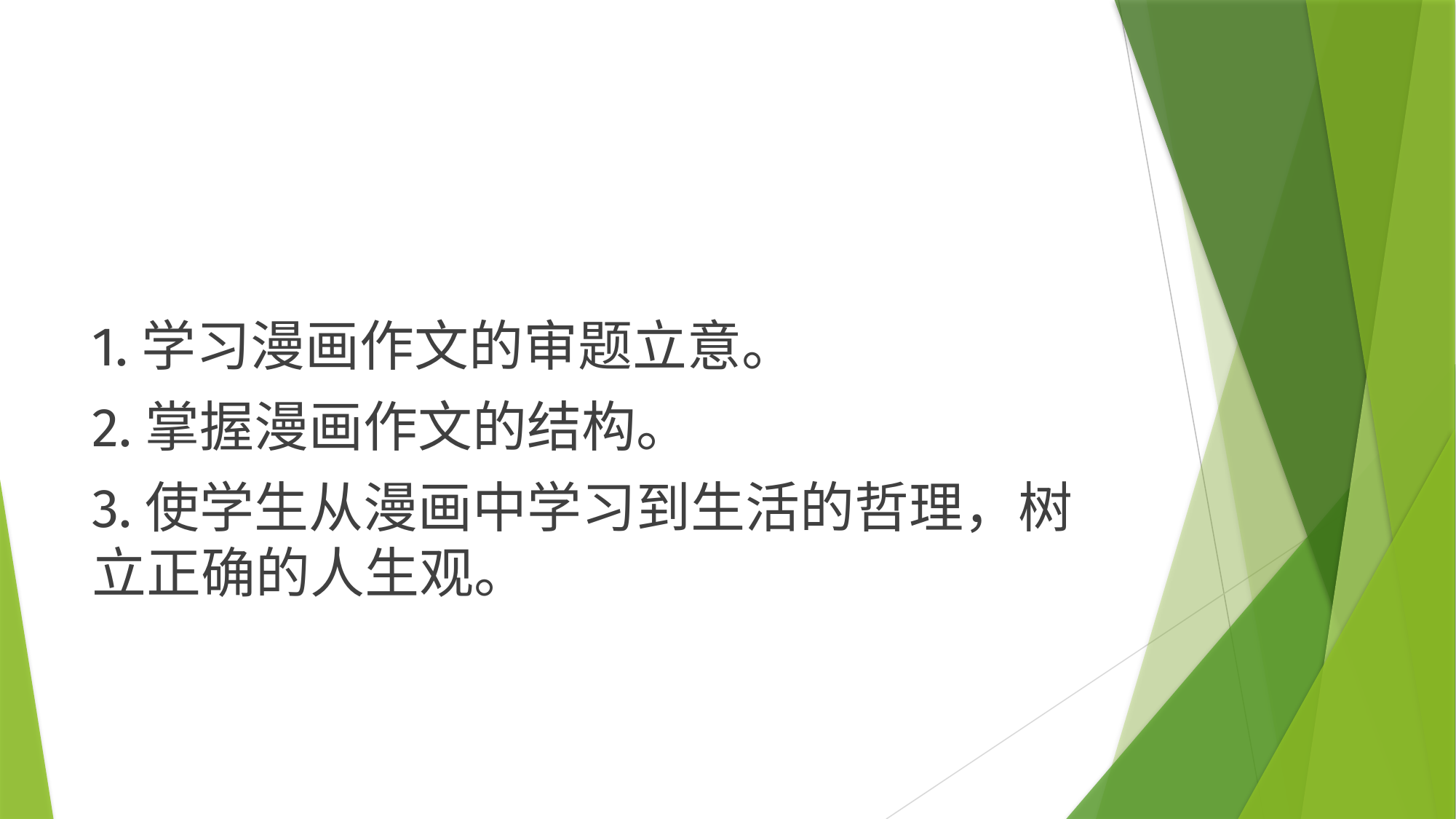

#

1.学习漫画作文的审题立意。
2.掌握漫画作文的结构。
3.使学生从漫画中学习到生活的哲理，树立正确的人生观。